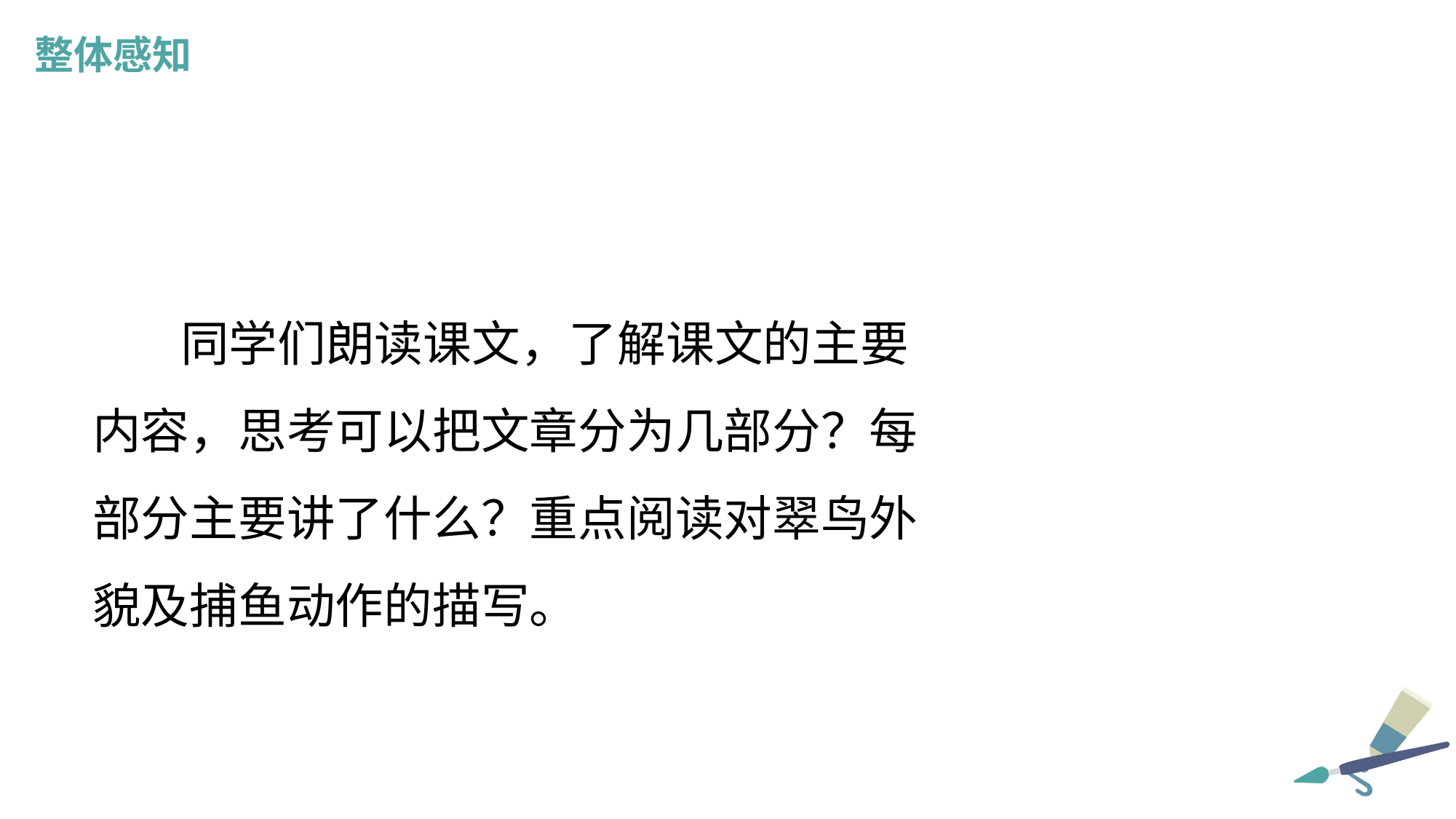

整体感知
       同学们朗读课文，了解课文的主要内容，思考可以把文章分为几部分？每部分主要讲了什么？重点阅读对翠鸟外貌及捕鱼动作的描写。